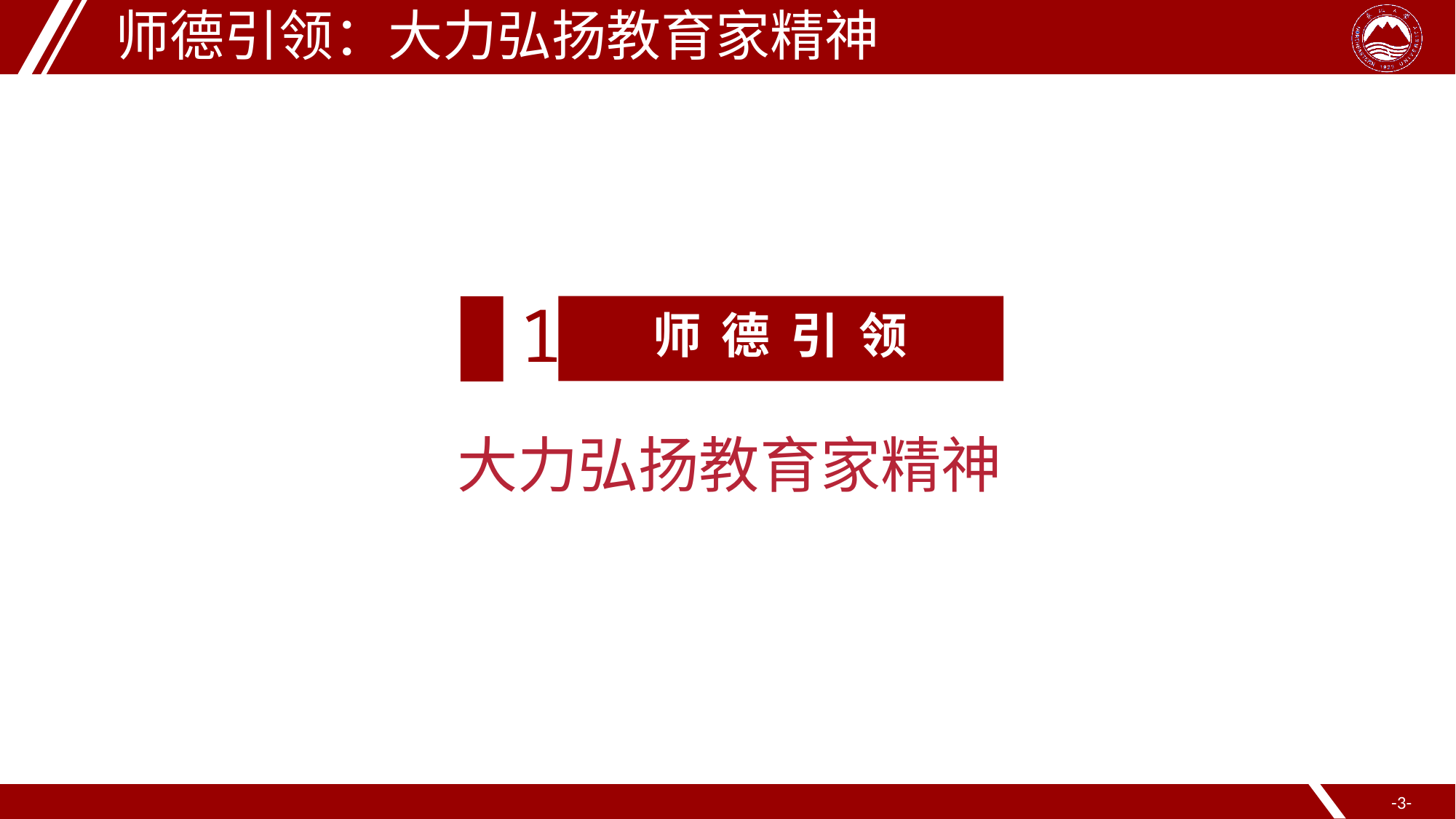

师德引领：大力弘扬教育家精神
1

师 德 引 领

大力弘扬教育家精神
-3-